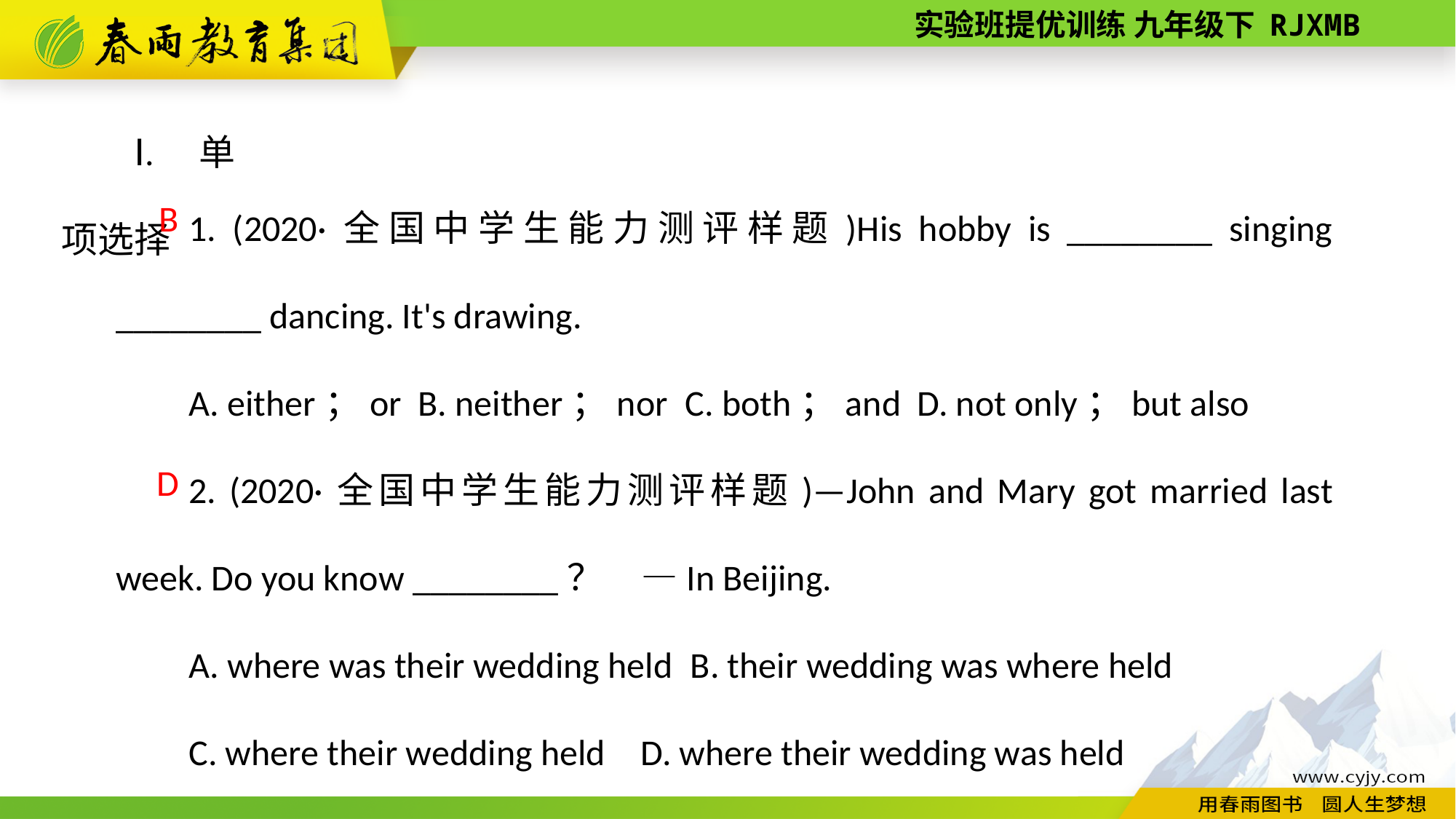

Ⅰ. 单项选择
1. (2020·全国中学生能力测评样题)His hobby is ________ singing ________ dancing. It's drawing.
A. either；or  B. neither；nor    C. both；and  D. not only；but also
2. (2020·全国中学生能力测评样题)—John and Mary got married last week. Do you know ________？           —In Beijing.
A. where was their wedding held    B. their wedding was where held
C. where their wedding held        D. where their wedding was held
B
D